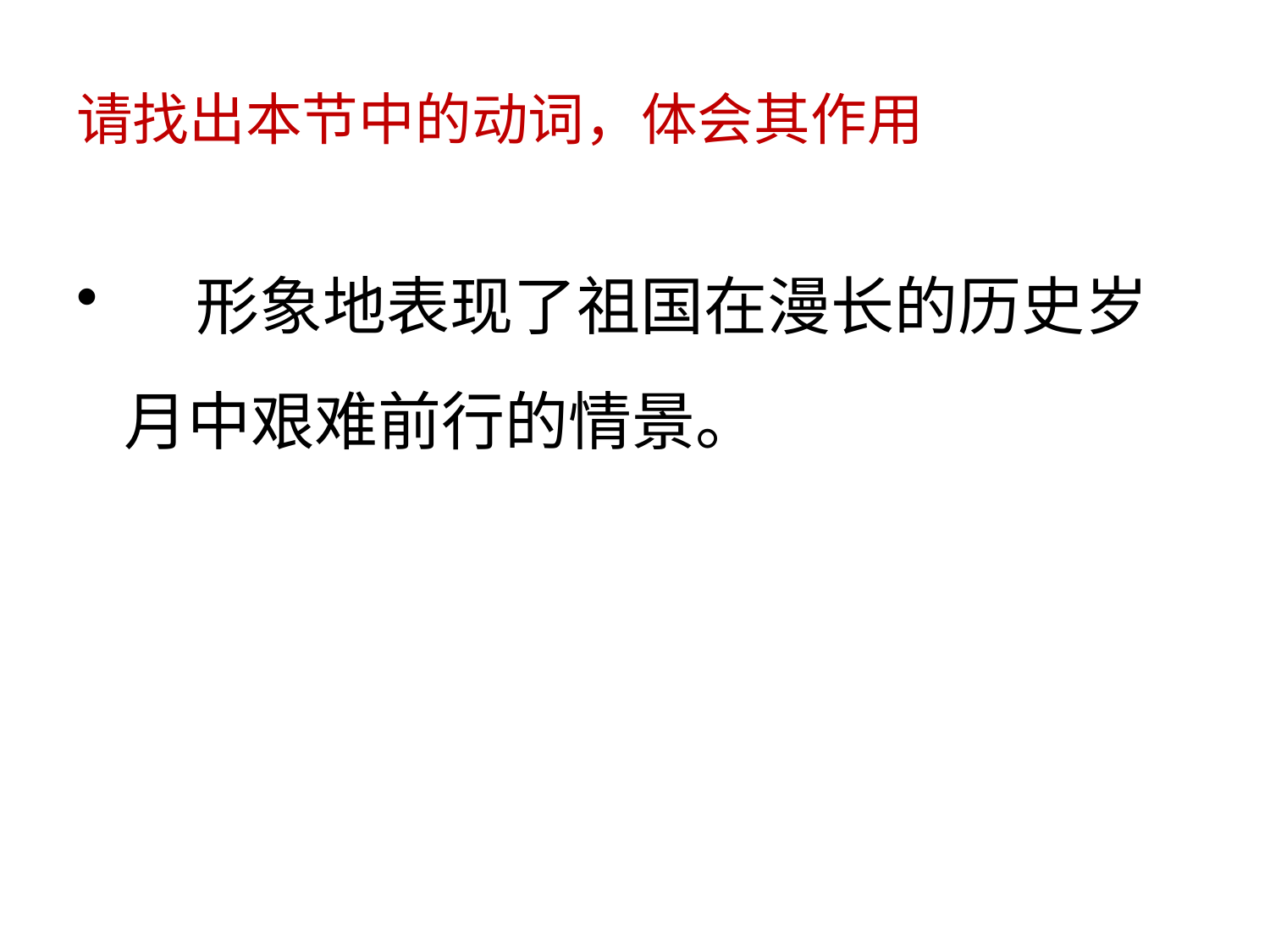

# 请找出本节中的动词，体会其作用
    形象地表现了祖国在漫长的历史岁月中艰难前行的情景。